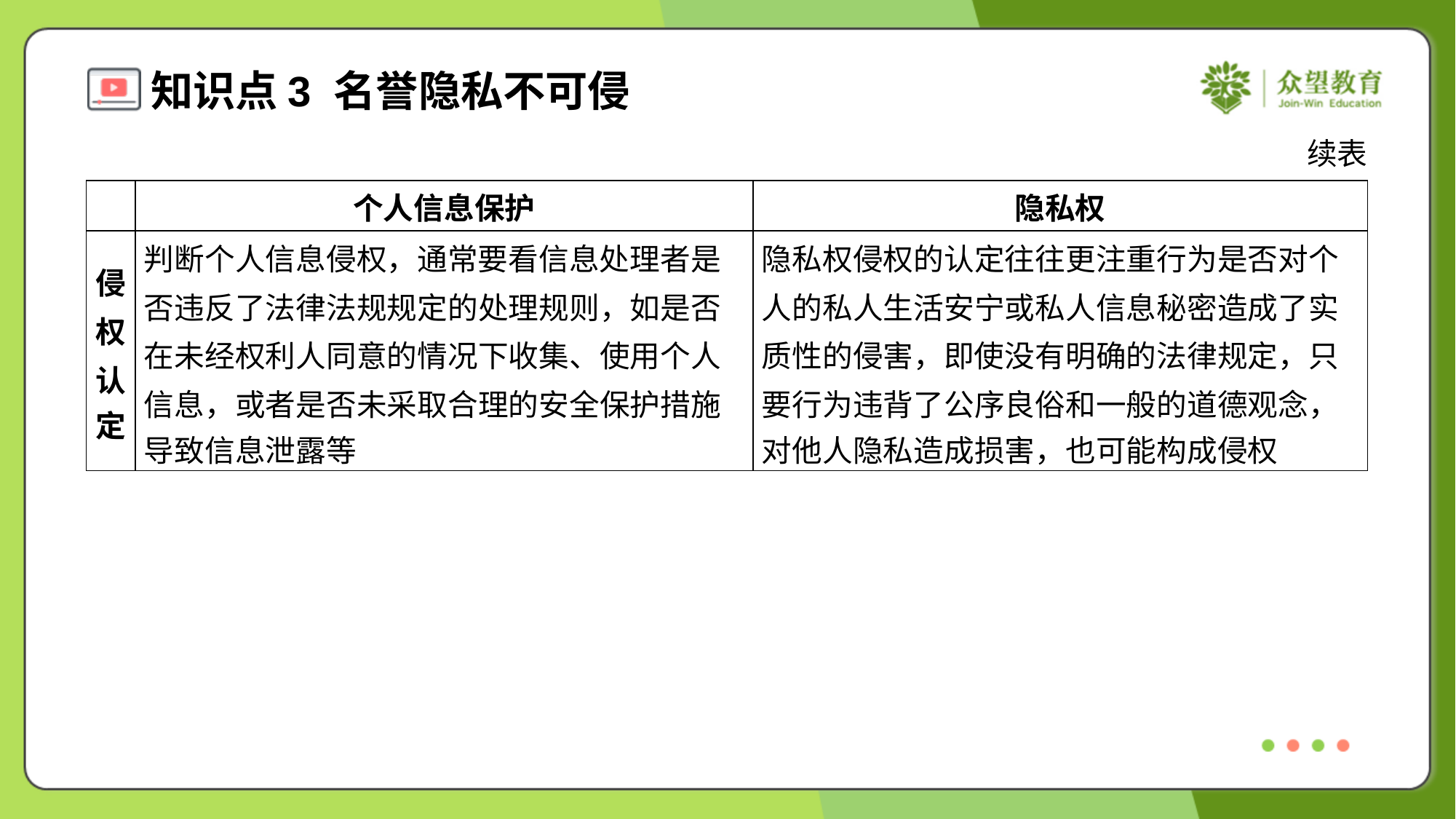

续表
|  | 个人信息保护 | 隐私权 |
| --- | --- | --- |
| 侵 权 认 定 | 判断个人信息侵权，通常要看信息处理者是 否违反了法律法规规定的处理规则，如是否 在未经权利人同意的情况下收集、使用个人 信息，或者是否未采取合理的安全保护措施 导致信息泄露等 | 隐私权侵权的认定往往更注重行为是否对个 人的私人生活安宁或私人信息秘密造成了实 质性的侵害，即使没有明确的法律规定，只 要行为违背了公序良俗和一般的道德观念， 对他人隐私造成损害，也可能构成侵权 |